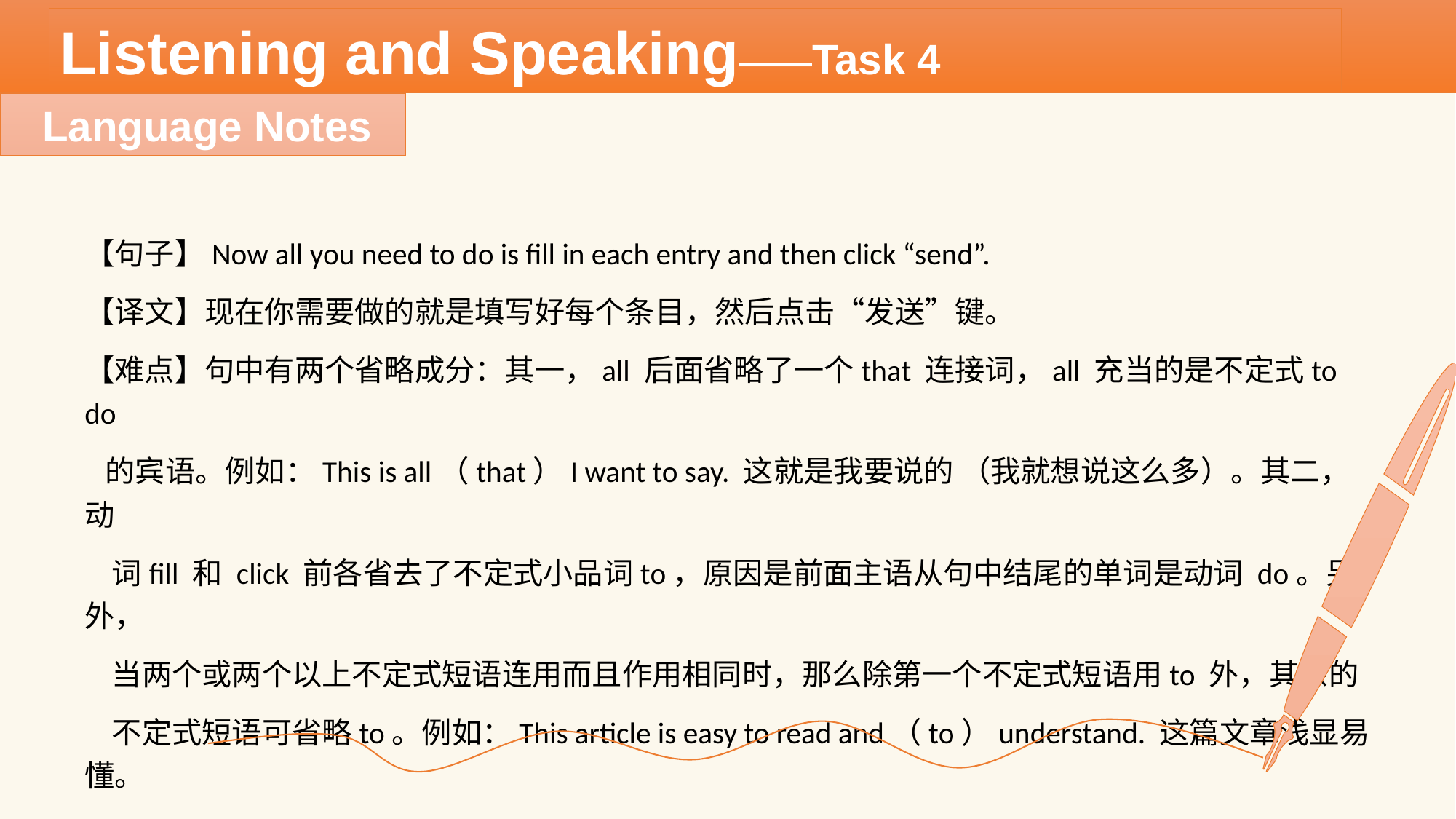

Listening and Speaking——Task 4
Language Notes
【句子】Now all you need to do is fill in each entry and then click “send”.
【译文】现在你需要做的就是填写好每个条目，然后点击“发送”键。
【难点】句中有两个省略成分：其一，all 后面省略了一个that 连接词，all 充当的是不定式to do
  的宾语。例如：This is all（that）I want to say. 这就是我要说的 （我就想说这么多）。其二，动
   词fill 和 click 前各省去了不定式小品词to，原因是前面主语从句中结尾的单词是动词 do。另外，
   当两个或两个以上不定式短语连用而且作用相同时，那么除第一个不定式短语用to 外，其余的
   不定式短语可省略to。例如：This article is easy to read and（to）understand. 这篇文章浅显易懂。